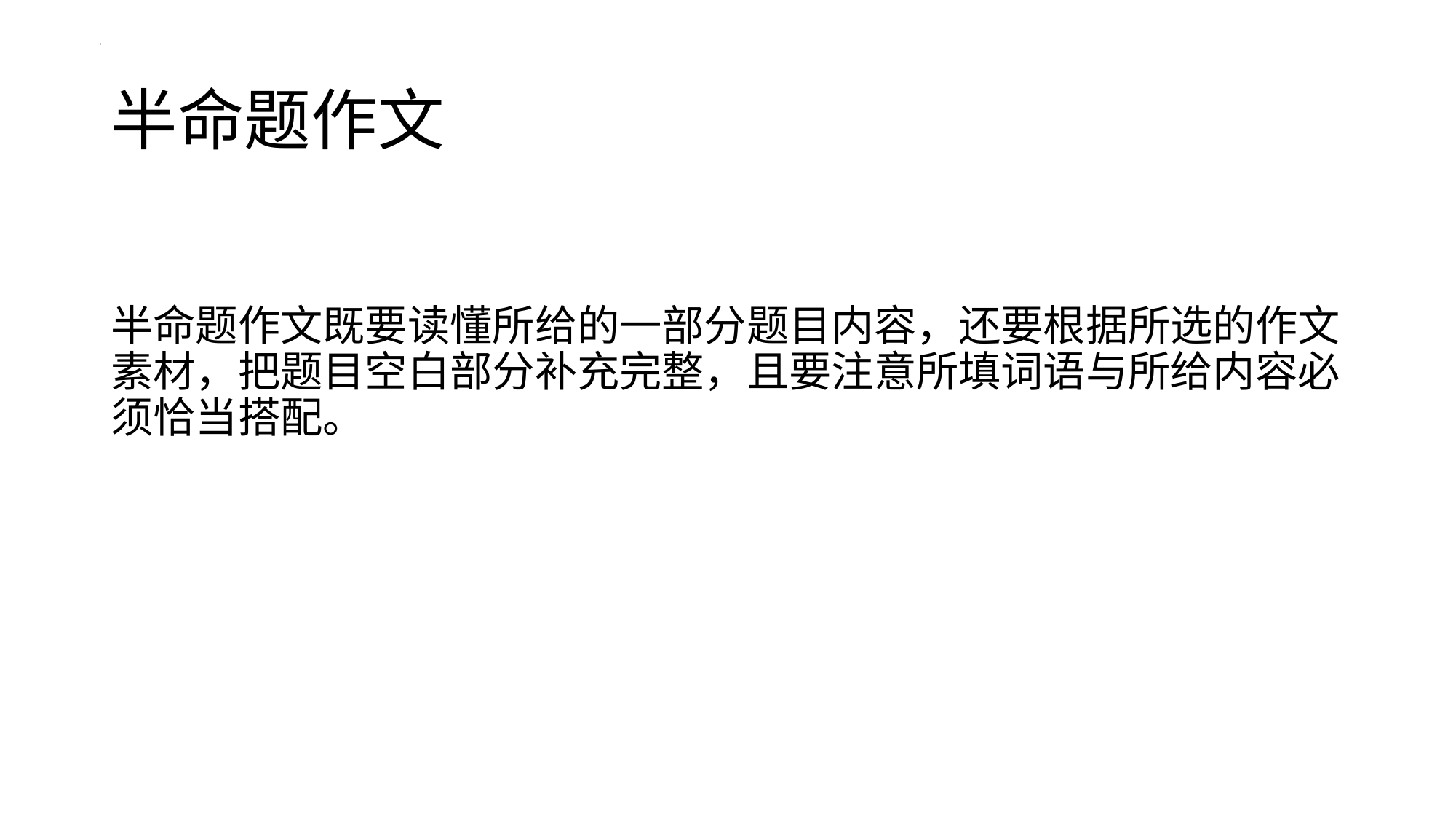

# 半命题作文
半命题作文既要读懂所给的一部分题目内容，还要根据所选的作文素材，把题目空白部分补充完整，且要注意所填词语与所给内容必须恰当搭配。